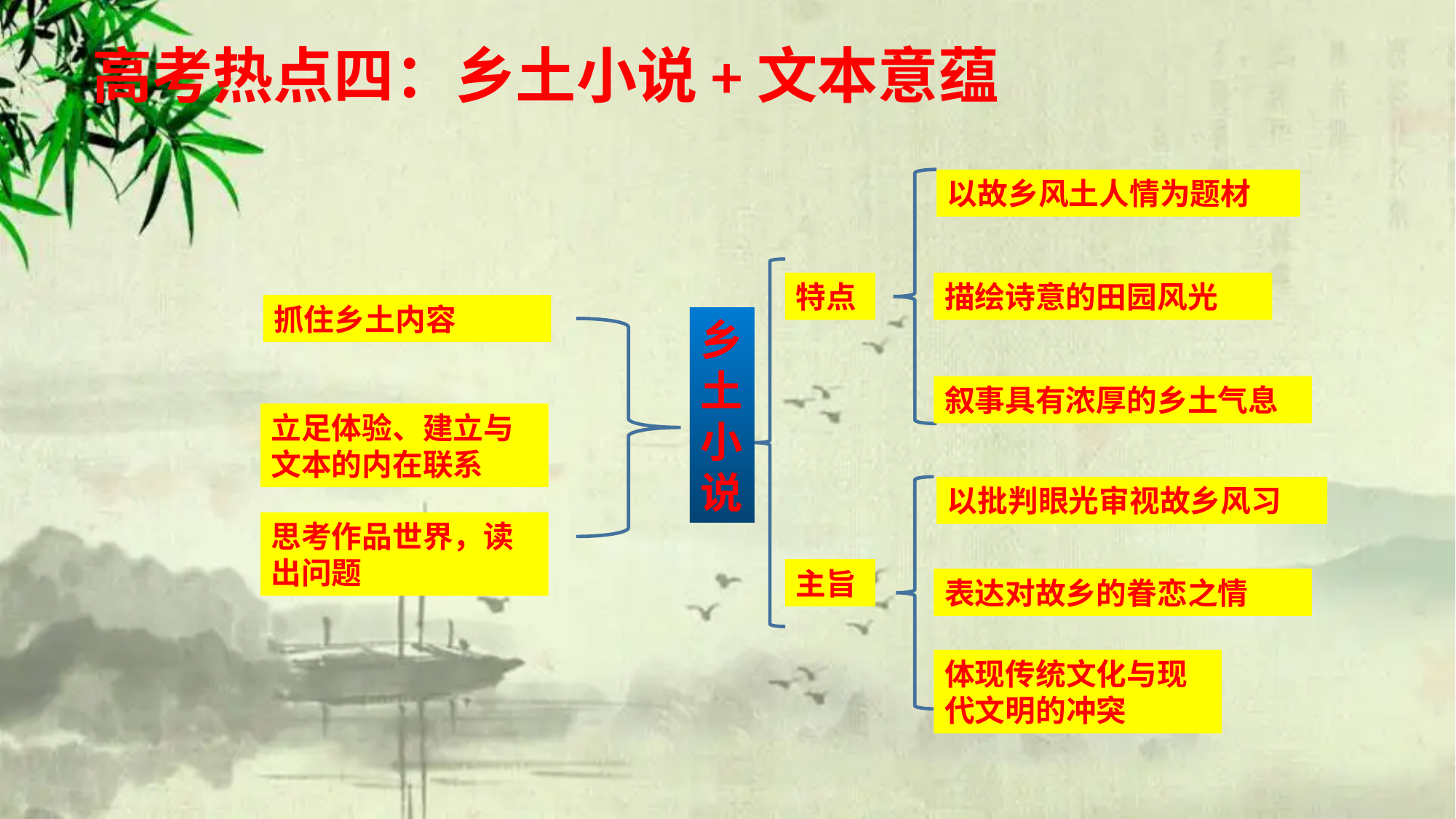

高考热点四：乡土小说+文本意蕴

以故乡风土人情为题材

特点
描绘诗意的田园风光
抓住乡土内容
乡土小说

叙事具有浓厚的乡土气息
立足体验、建立与文本的内在联系

以批判眼光审视故乡风习
思考作品世界，读出问题
主旨
表达对故乡的眷恋之情
体现传统文化与现代文明的冲突